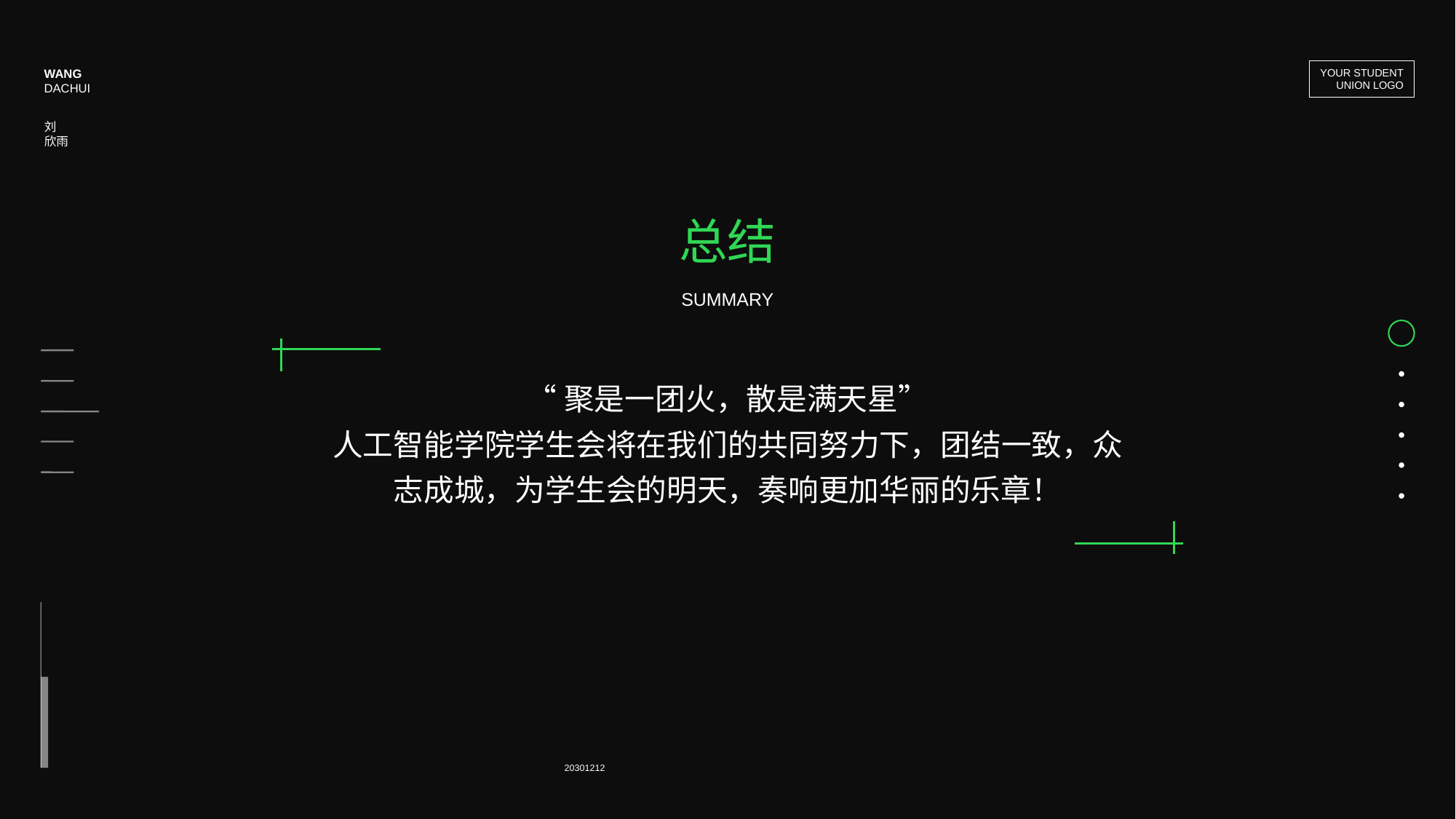

WANG
DACHUI
YOUR STUDENT
UNION LOGO
刘
欣雨
总结
SUMMARY

“聚是一团火，散是满天星”
人工智能学院学生会将在我们的共同努力下，团结一致，众志成城，为学生会的明天，奏响更加华丽的乐章！

20301212